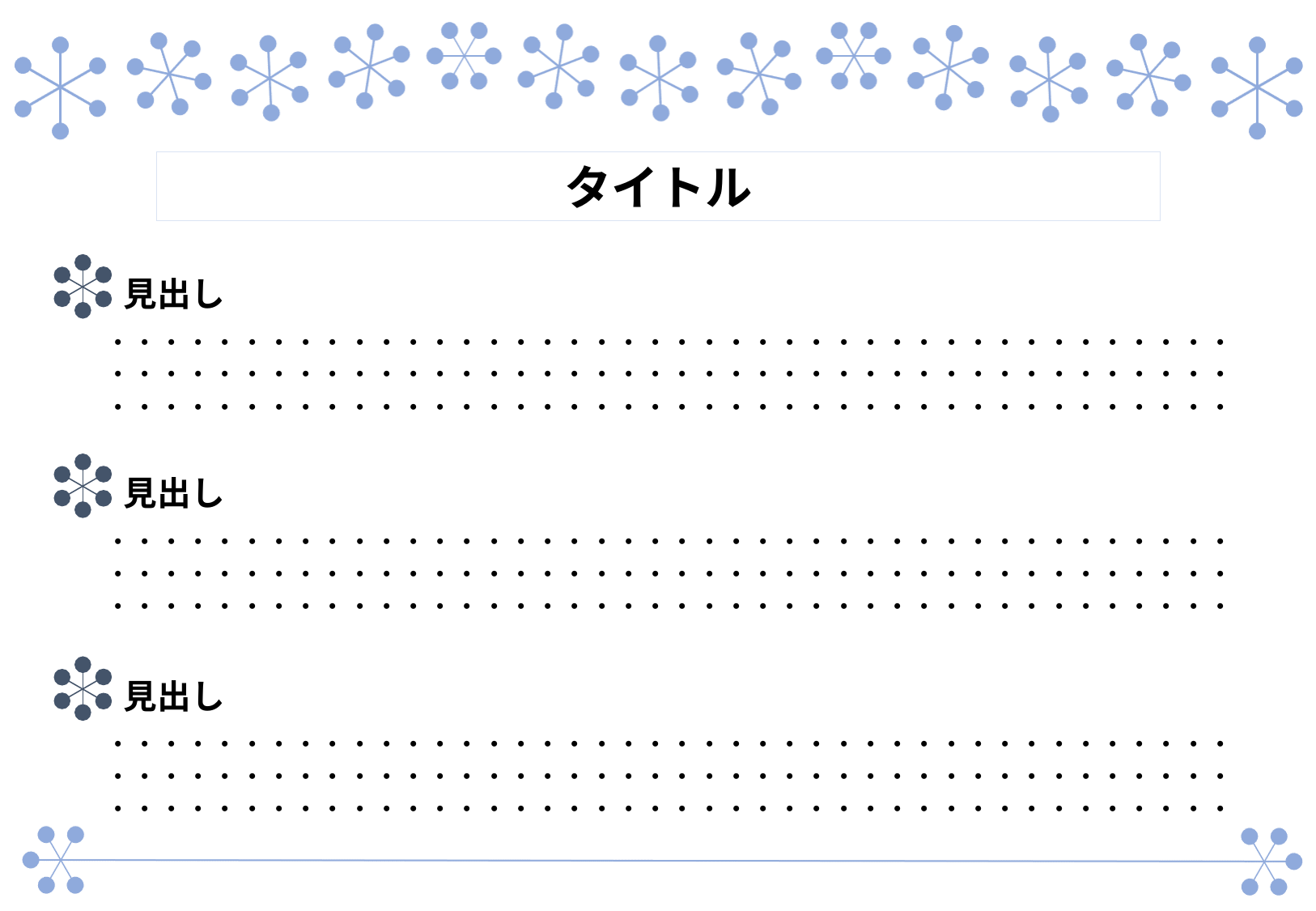

タイトル
見出し
・・・・・・・・・・・・・・・・・・・・・・・・・・・・・・・・・・・・・・・・・・・・・・・・・・・・・・・・・・・・・・・・・・・・・・・・・・・・・・・・・・・・・・・・・・・・・・・・・・・・・・・・・・・・・・・・・・・・・・・・・・・・・・
見出し
・・・・・・・・・・・・・・・・・・・・・・・・・・・・・・・・・・・・・・・・・・・・・・・・・・・・・・・・・・・・・・・・・・・・・・・・・・・・・・・・・・・・・・・・・・・・・・・・・・・・・・・・・・・・・・・・・・・・・・・・・・・・・・
見出し
・・・・・・・・・・・・・・・・・・・・・・・・・・・・・・・・・・・・・・・・・・・・・・・・・・・・・・・・・・・・・・・・・・・・・・・・・・・・・・・・・・・・・・・・・・・・・・・・・・・・・・・・・・・・・・・・・・・・・・・・・・・・・・